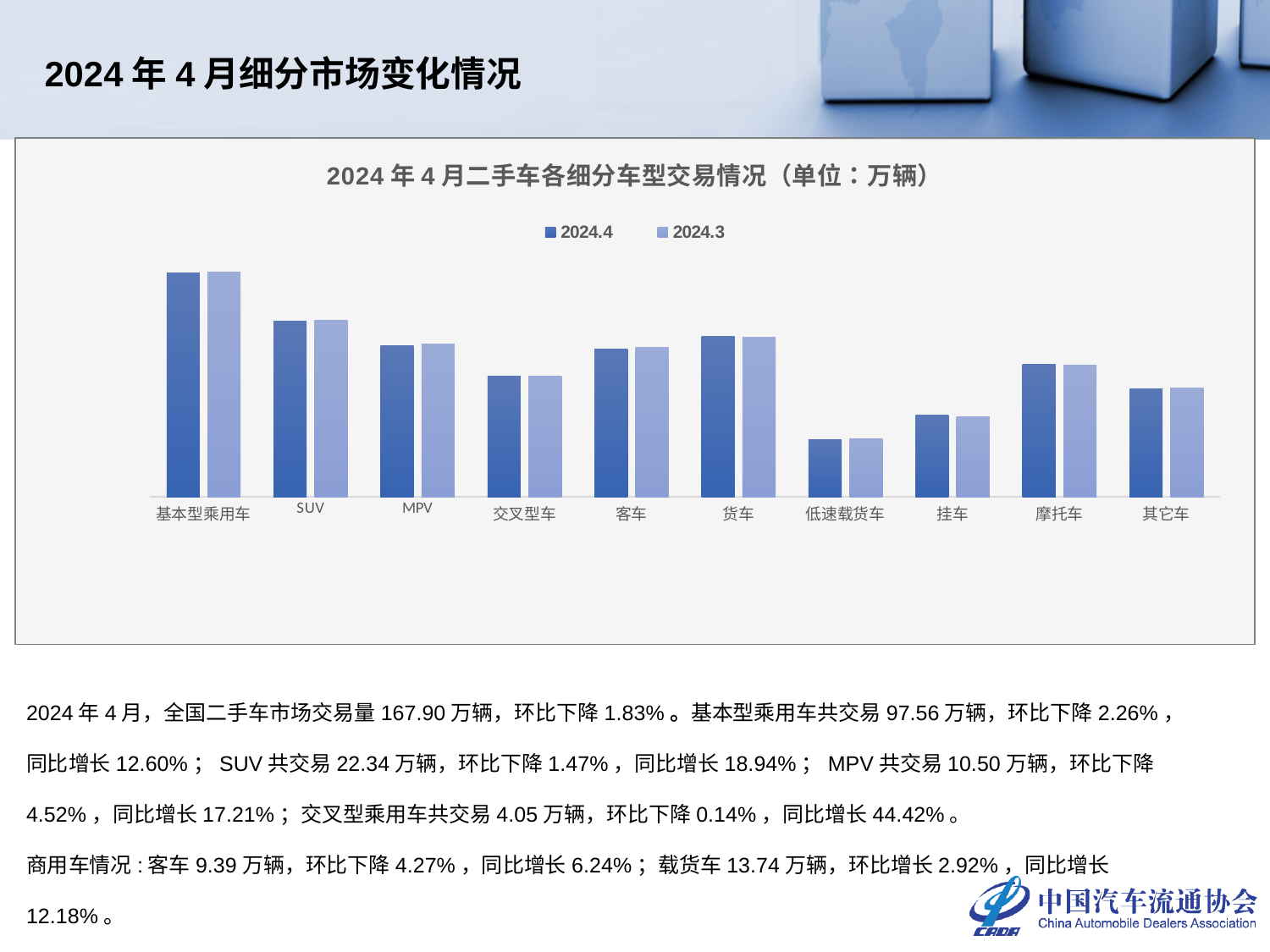

2024年4月细分市场变化情况

### Chart: 2024年4月二手车各细分车型交易情况（单位：万辆）

| Category | 2024.4 | 2024.3 |
|---|---|---|
| 基本型乘用车 | 97.558 | 99.8129 |
| SUV | 22.3432 | 22.6759 |
| MPV | 10.4974 | 10.9947 |
| 交叉型车 | 4.0486 | 4.0541 |
| 客车 | 9.3865 | 9.8056 |
| 货车 | 13.7393 | 13.3498 |
| 低速载货车 | 0.5773 | 0.5884 |
| 挂车 | 1.2364 | 1.151 |
| 摩托车 | 5.7878 | 5.7513 |
| 其它车 | 2.7246 | 2.8475 |
2024年4月，全国二手车市场交易量167.90万辆，环比下降1.83%。基本型乘用车共交易97.56万辆，环比下降2.26%，同比增长12.60%；SUV共交易22.34万辆，环比下降1.47%，同比增长18.94%；MPV共交易10.50万辆，环比下降4.52%，同比增长17.21%；交叉型乘用车共交易4.05万辆，环比下降0.14%，同比增长44.42%。
商用车情况:客车9.39万辆，环比下降4.27%，同比增长6.24%；载货车13.74万辆，环比增长2.92%，同比增长12.18%。